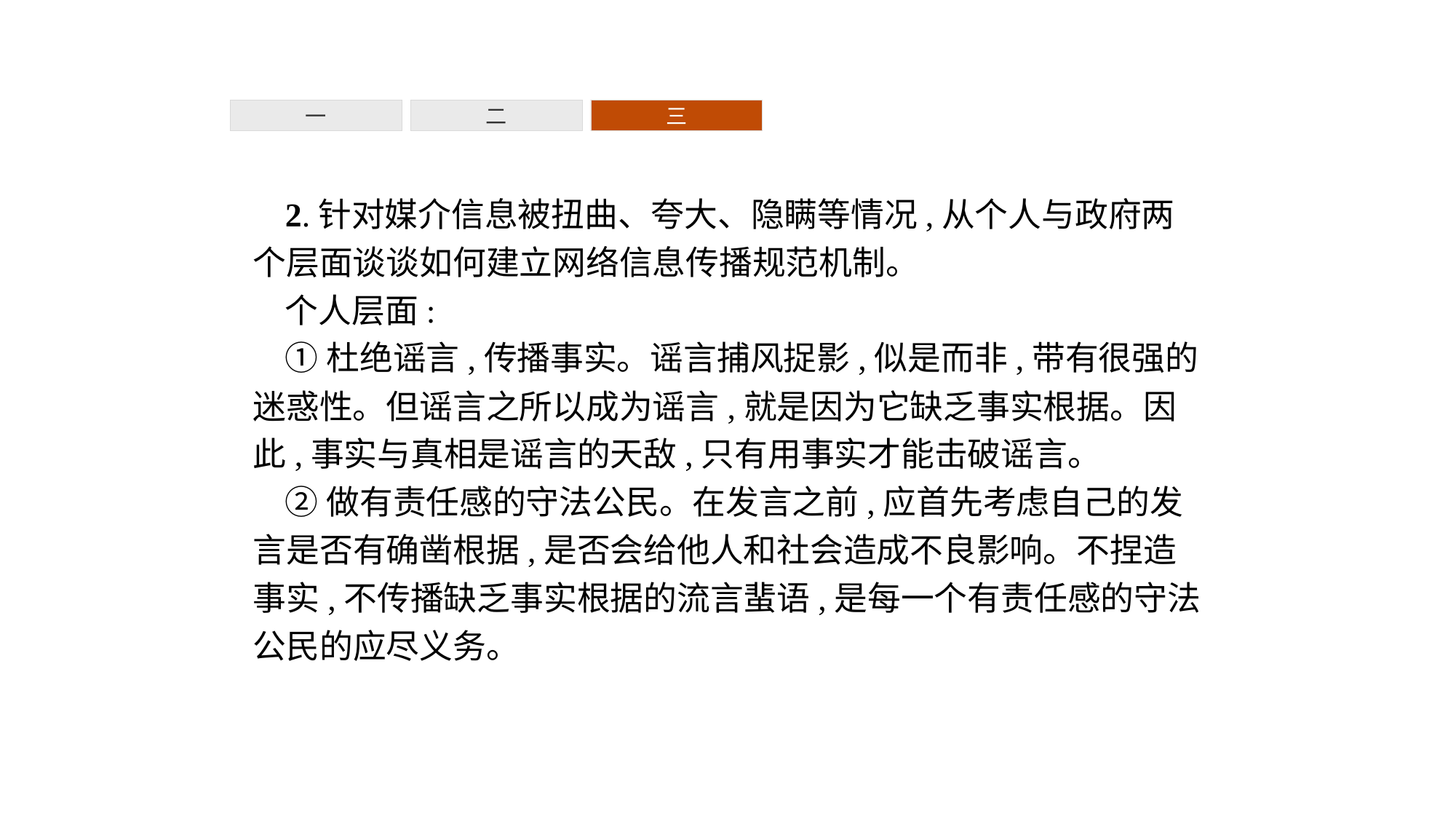

一
二
三
2.针对媒介信息被扭曲、夸大、隐瞒等情况,从个人与政府两个层面谈谈如何建立网络信息传播规范机制。
个人层面:
①杜绝谣言,传播事实。谣言捕风捉影,似是而非,带有很强的迷惑性。但谣言之所以成为谣言,就是因为它缺乏事实根据。因此,事实与真相是谣言的天敌,只有用事实才能击破谣言。
②做有责任感的守法公民。在发言之前,应首先考虑自己的发言是否有确凿根据,是否会给他人和社会造成不良影响。不捏造事实,不传播缺乏事实根据的流言蜚语,是每一个有责任感的守法公民的应尽义务。